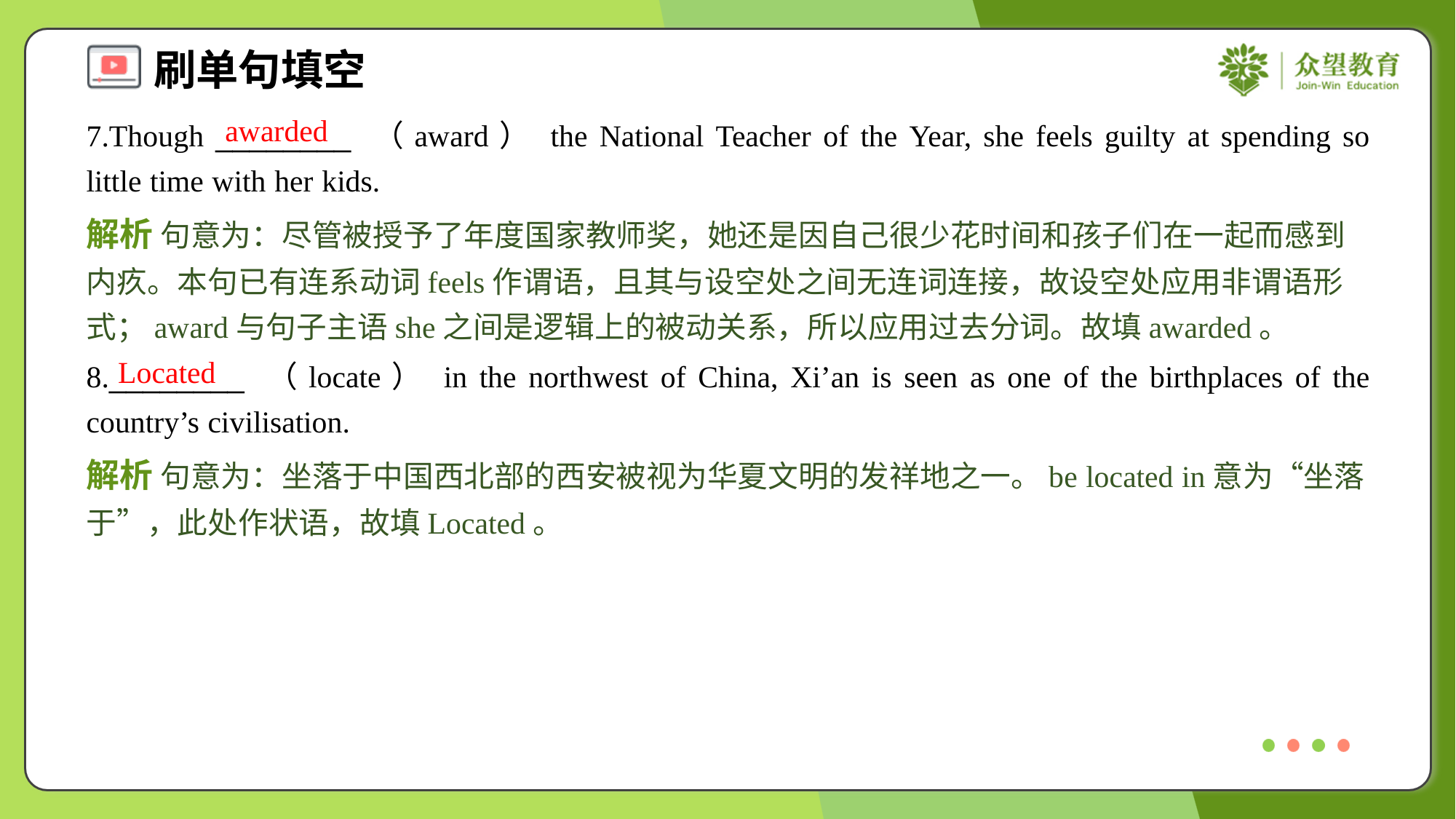

awarded
7.Though ________ （award） the National Teacher of the Year, she feels guilty at spending so little time with her kids.
解析 句意为：尽管被授予了年度国家教师奖，她还是因自己很少花时间和孩子们在一起而感到内疚。本句已有连系动词feels作谓语，且其与设空处之间无连词连接，故设空处应用非谓语形式；award与句子主语she之间是逻辑上的被动关系，所以应用过去分词。故填awarded。
Located
8.________ （locate） in the northwest of China, Xi’an is seen as one of the birthplaces of the country’s civilisation.
解析 句意为：坐落于中国西北部的西安被视为华夏文明的发祥地之一。be located in意为“坐落于”，此处作状语，故填Located。